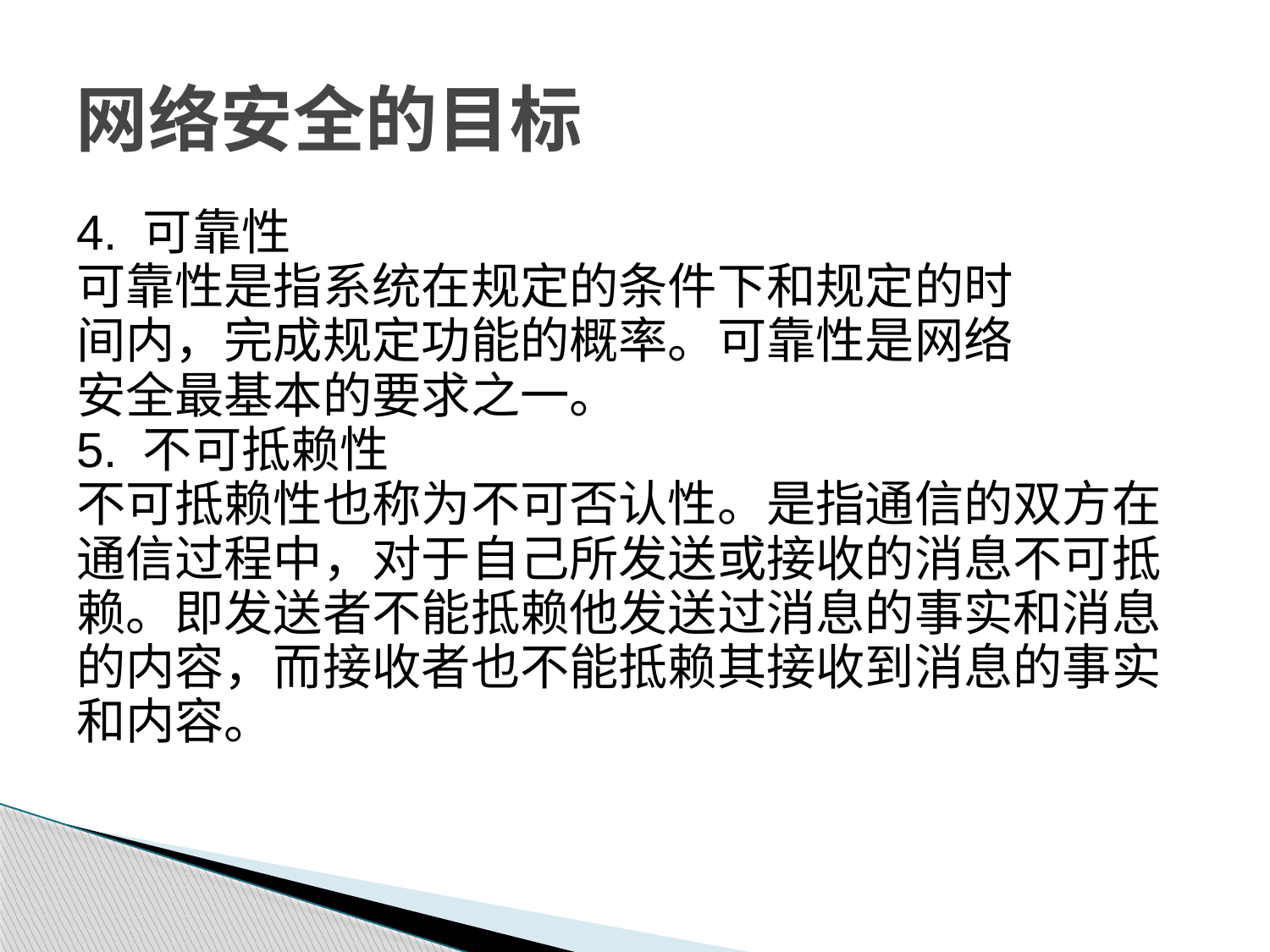

# 网络安全的目标
4. 可靠性
可靠性是指系统在规定的条件下和规定的时
间内，完成规定功能的概率。可靠性是网络
安全最基本的要求之一。
5. 不可抵赖性
不可抵赖性也称为不可否认性。是指通信的双方在
通信过程中，对于自己所发送或接收的消息不可抵
赖。即发送者不能抵赖他发送过消息的事实和消息
的内容，而接收者也不能抵赖其接收到消息的事实
和内容。